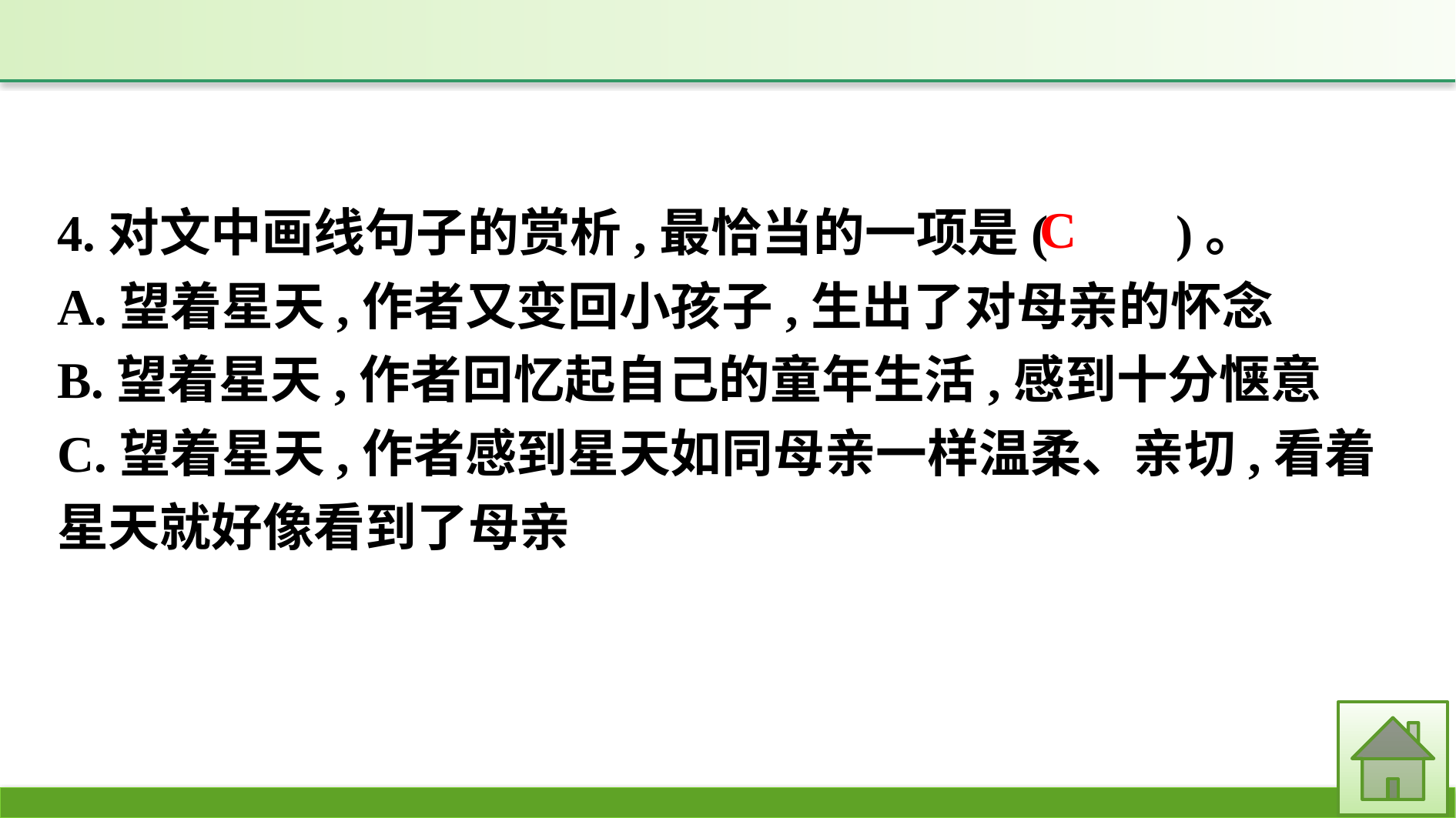

4.对文中画线句子的赏析,最恰当的一项是(　　)。
A.望着星天,作者又变回小孩子,生出了对母亲的怀念
B.望着星天,作者回忆起自己的童年生活,感到十分惬意
C.望着星天,作者感到星天如同母亲一样温柔、亲切,看着星天就好像看到了母亲
C